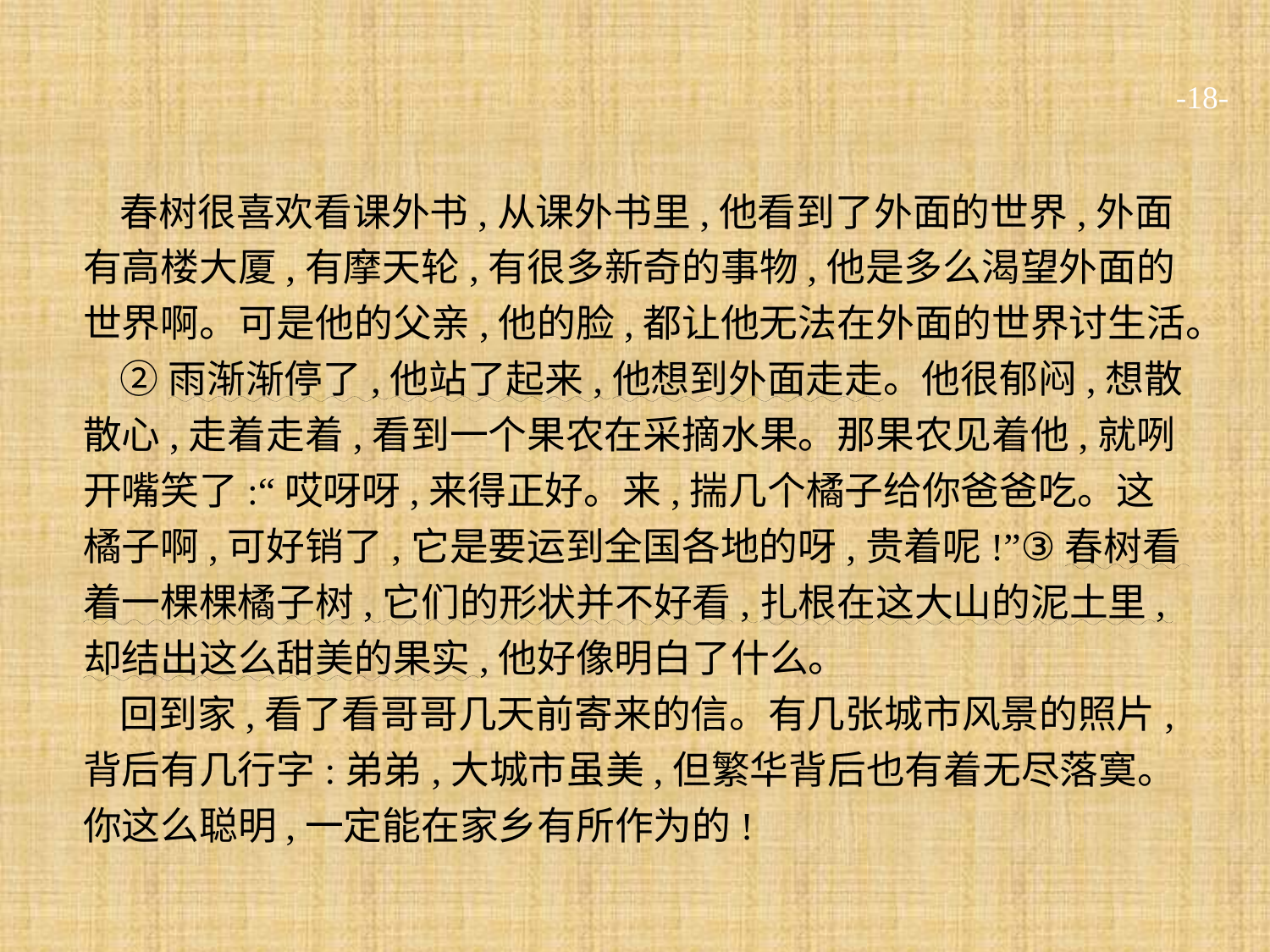

-18-
春树很喜欢看课外书,从课外书里,他看到了外面的世界,外面有高楼大厦,有摩天轮,有很多新奇的事物,他是多么渴望外面的世界啊。可是他的父亲,他的脸,都让他无法在外面的世界讨生活。
②雨渐渐停了,他站了起来,他想到外面走走。他很郁闷,想散散心,走着走着,看到一个果农在采摘水果。那果农见着他,就咧开嘴笑了:“哎呀呀,来得正好。来,揣几个橘子给你爸爸吃。这橘子啊,可好销了,它是要运到全国各地的呀,贵着呢!”③春树看着一棵棵橘子树,它们的形状并不好看,扎根在这大山的泥土里,却结出这么甜美的果实,他好像明白了什么。
回到家,看了看哥哥几天前寄来的信。有几张城市风景的照片,背后有几行字:弟弟,大城市虽美,但繁华背后也有着无尽落寞。你这么聪明,一定能在家乡有所作为的!